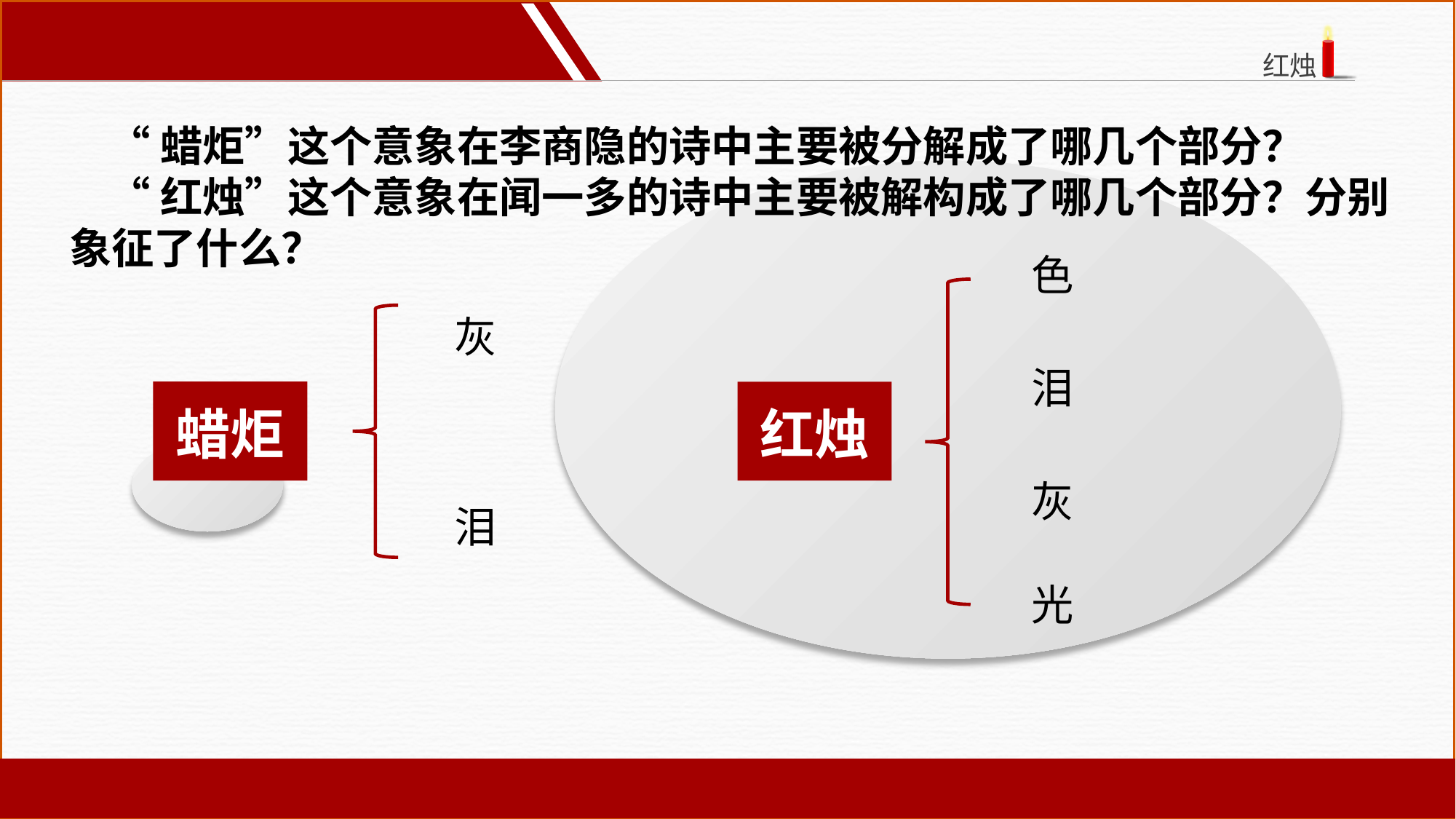

“蜡炬”这个意象在李商隐的诗中主要被分解成了哪几个部分？
    “红烛”这个意象在闻一多的诗中主要被解构成了哪几个部分？分别象征了什么？

色

灰

泪
蜡炬
红烛

灰
泪
光